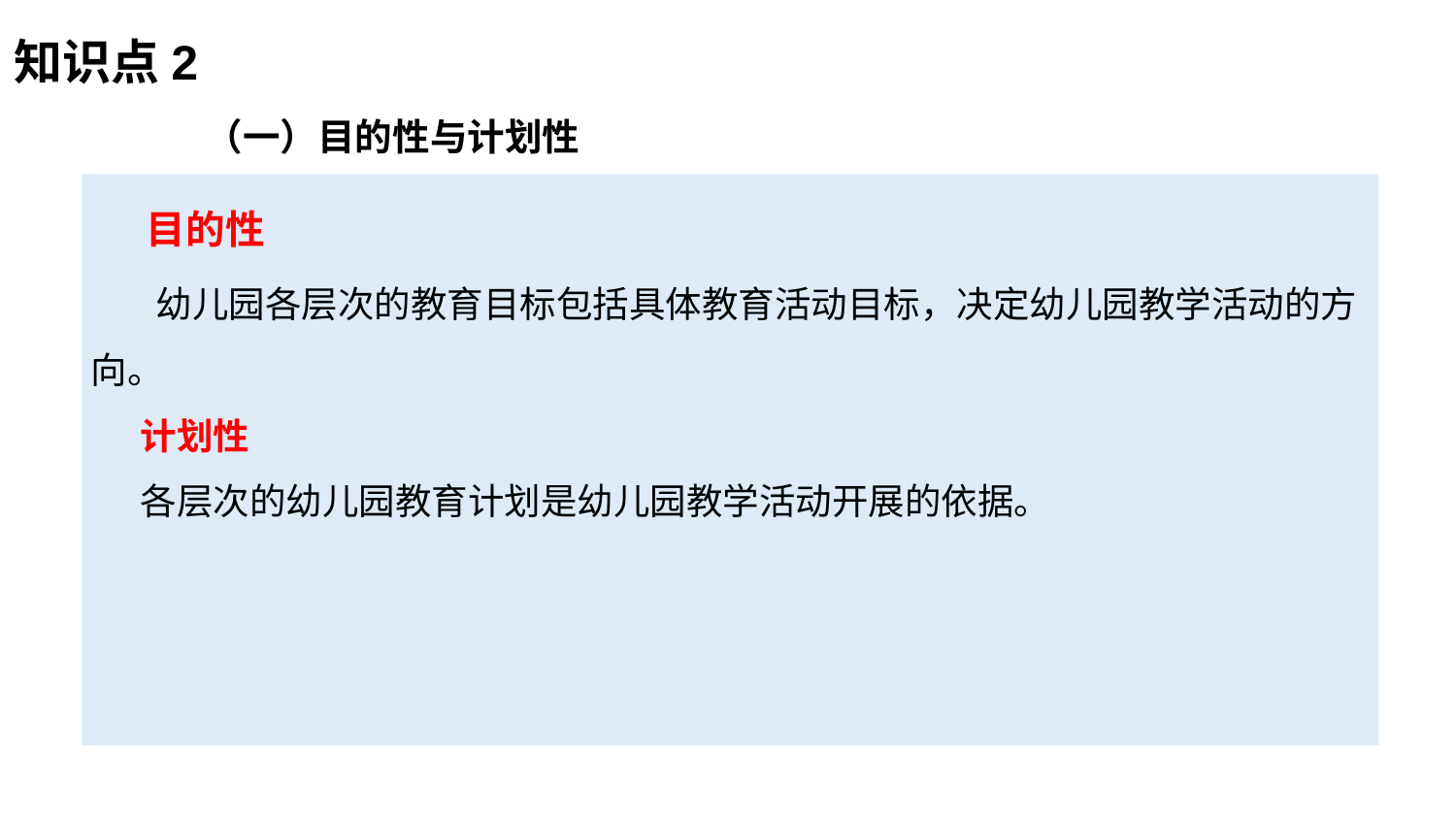

知识点2
# （一）目的性与计划性
     目的性
      幼儿园各层次的教育目标包括具体教育活动目标，决定幼儿园教学活动的方向。
     计划性
     各层次的幼儿园教育计划是幼儿园教学活动开展的依据。